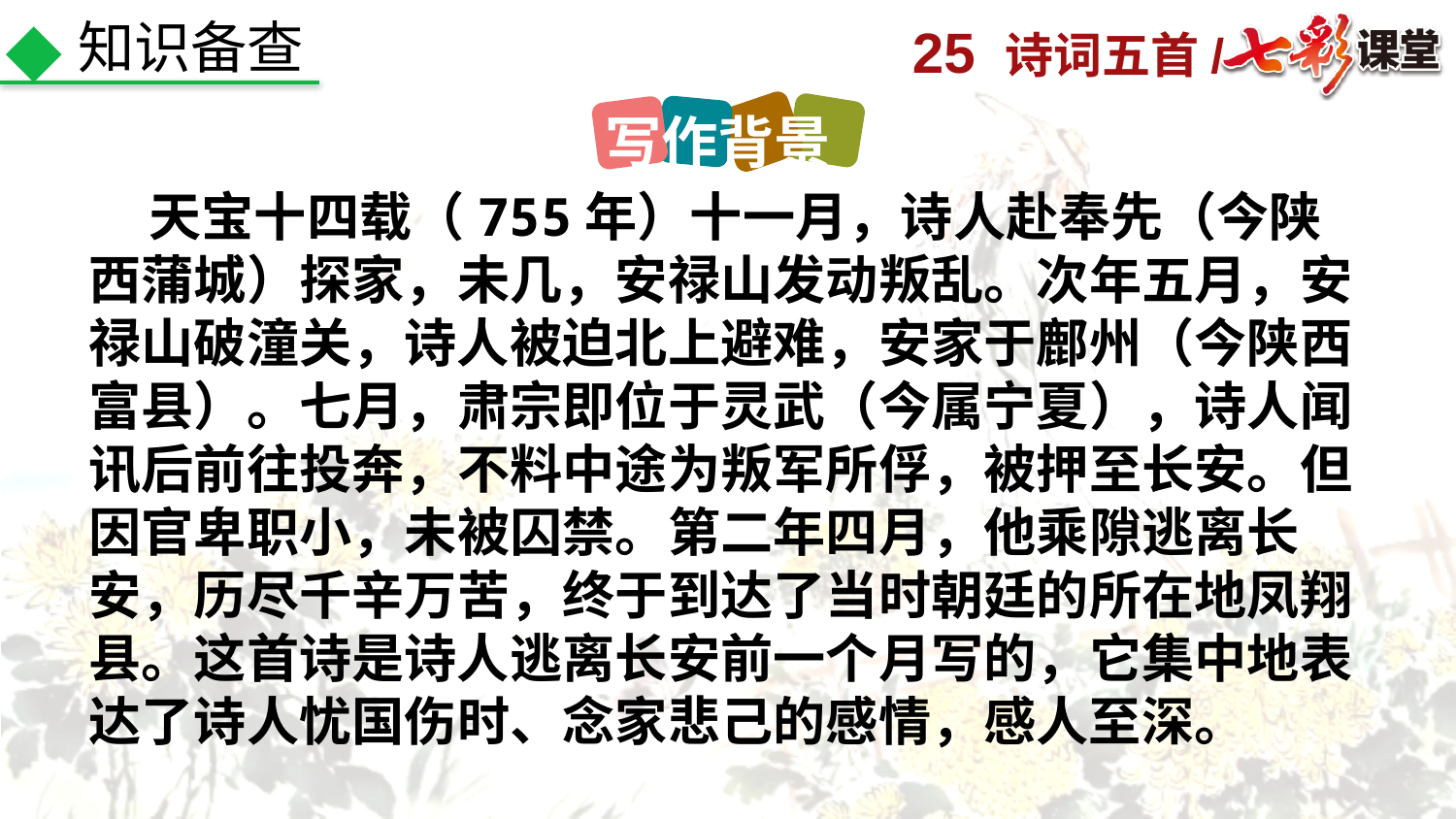

知识备查

写作背景

    天宝十四载（755年）十一月，诗人赴奉先（今陕西蒲城）探家，未几，安禄山发动叛乱。次年五月，安禄山破潼关，诗人被迫北上避难，安家于鄜州（今陕西富县）。七月，肃宗即位于灵武（今属宁夏），诗人闻讯后前往投奔，不料中途为叛军所俘，被押至长安。但因官卑职小，未被囚禁。第二年四月，他乘隙逃离长
安，历尽千辛万苦，终于到达了当时朝廷的所在地凤翔县。这首诗是诗人逃离长安前一个月写的，它集中地表达了诗人忧国伤时、念家悲己的感情，感人至深。